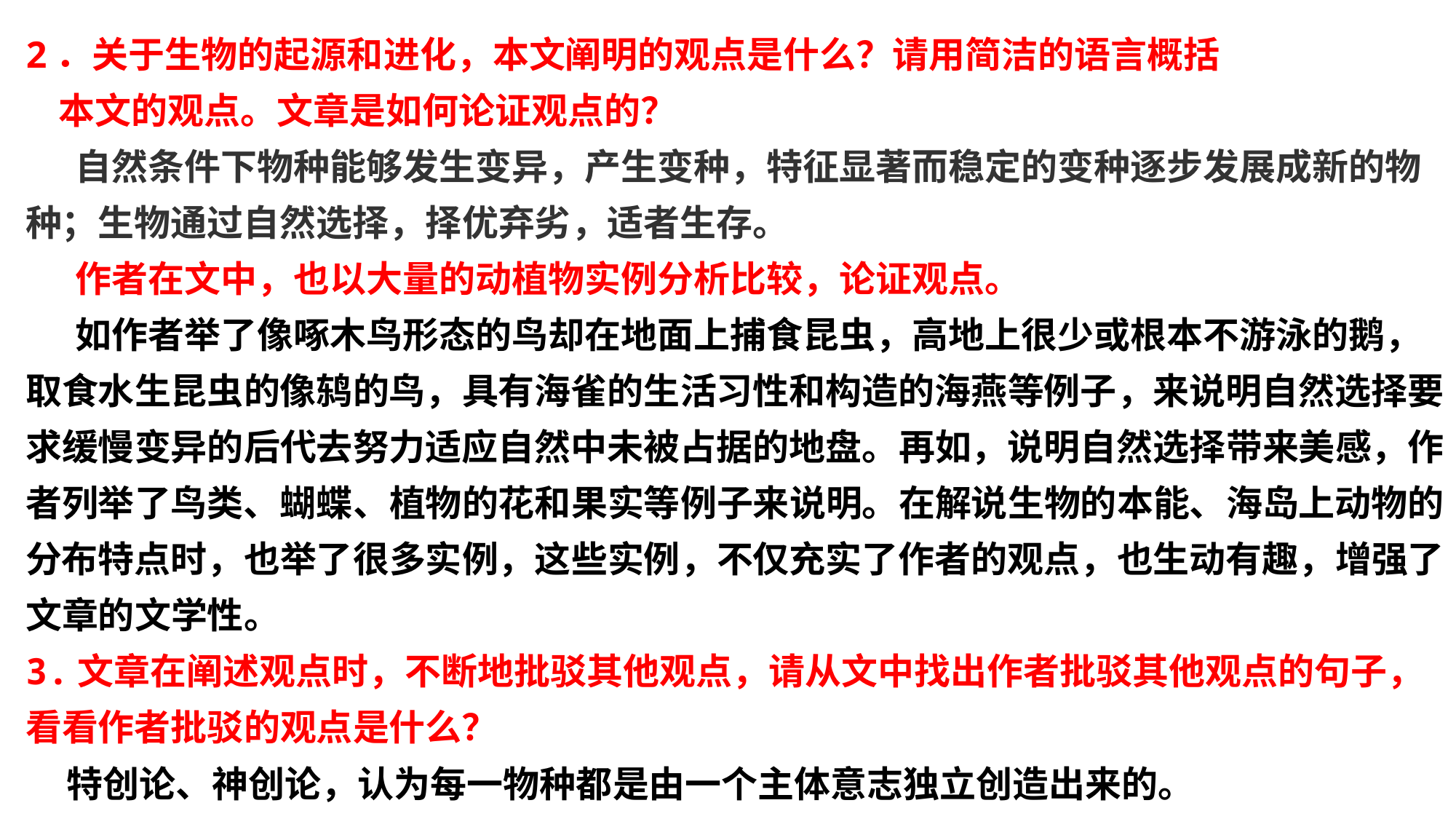

2．关于生物的起源和进化，本文阐明的观点是什么？请用简洁的语言概括
   本文的观点。文章是如何论证观点的？
     自然条件下物种能够发生变异，产生变种，特征显著而稳定的变种逐步发展成新的物种；生物通过自然选择，择优弃劣，适者生存。
     作者在文中，也以大量的动植物实例分析比较，论证观点。
     如作者举了像啄木鸟形态的鸟却在地面上捕食昆虫，高地上很少或根本不游泳的鹅，取食水生昆虫的像鸫的鸟，具有海雀的生活习性和构造的海燕等例子，来说明自然选择要求缓慢变异的后代去努力适应自然中未被占据的地盘。再如，说明自然选择带来美感，作者列举了鸟类、蝴蝶、植物的花和果实等例子来说明。在解说生物的本能、海岛上动物的分布特点时，也举了很多实例，这些实例，不仅充实了作者的观点，也生动有趣，增强了文章的文学性。
3.文章在阐述观点时，不断地批驳其他观点，请从文中找出作者批驳其他观点的句子，看看作者批驳的观点是什么？
    特创论、神创论，认为每一物种都是由一个主体意志独立创造出来的。